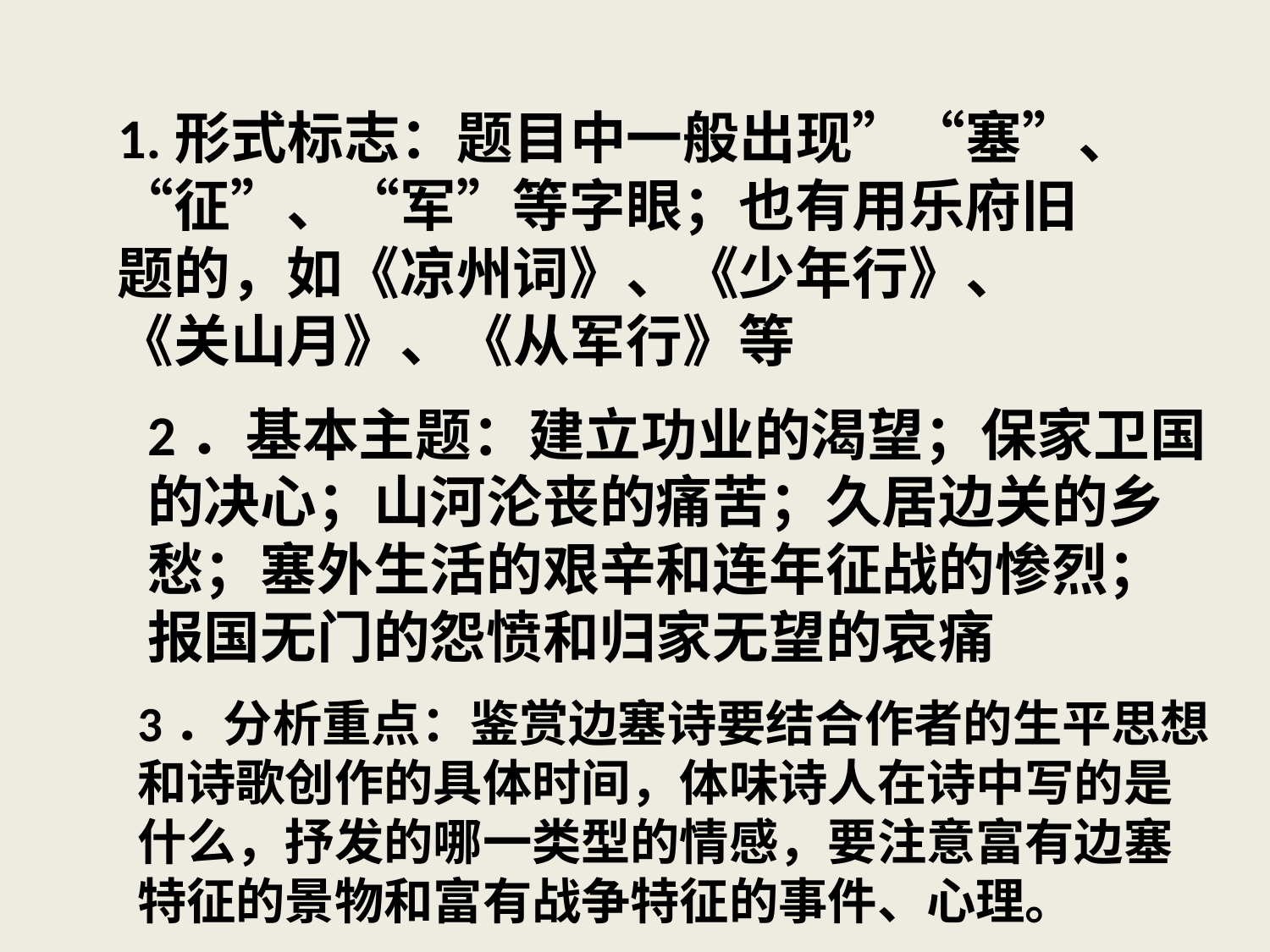

1.形式标志：题目中一般出现”“塞”、“征”、“军”等字眼；也有用乐府旧题的，如《凉州词》、《少年行》、《关山月》、《从军行》等
2．基本主题：建立功业的渴望；保家卫国的决心；山河沦丧的痛苦；久居边关的乡愁；塞外生活的艰辛和连年征战的惨烈；报国无门的怨愤和归家无望的哀痛
3．分析重点：鉴赏边塞诗要结合作者的生平思想和诗歌创作的具体时间，体味诗人在诗中写的是什么，抒发的哪一类型的情感，要注意富有边塞特征的景物和富有战争特征的事件、心理。